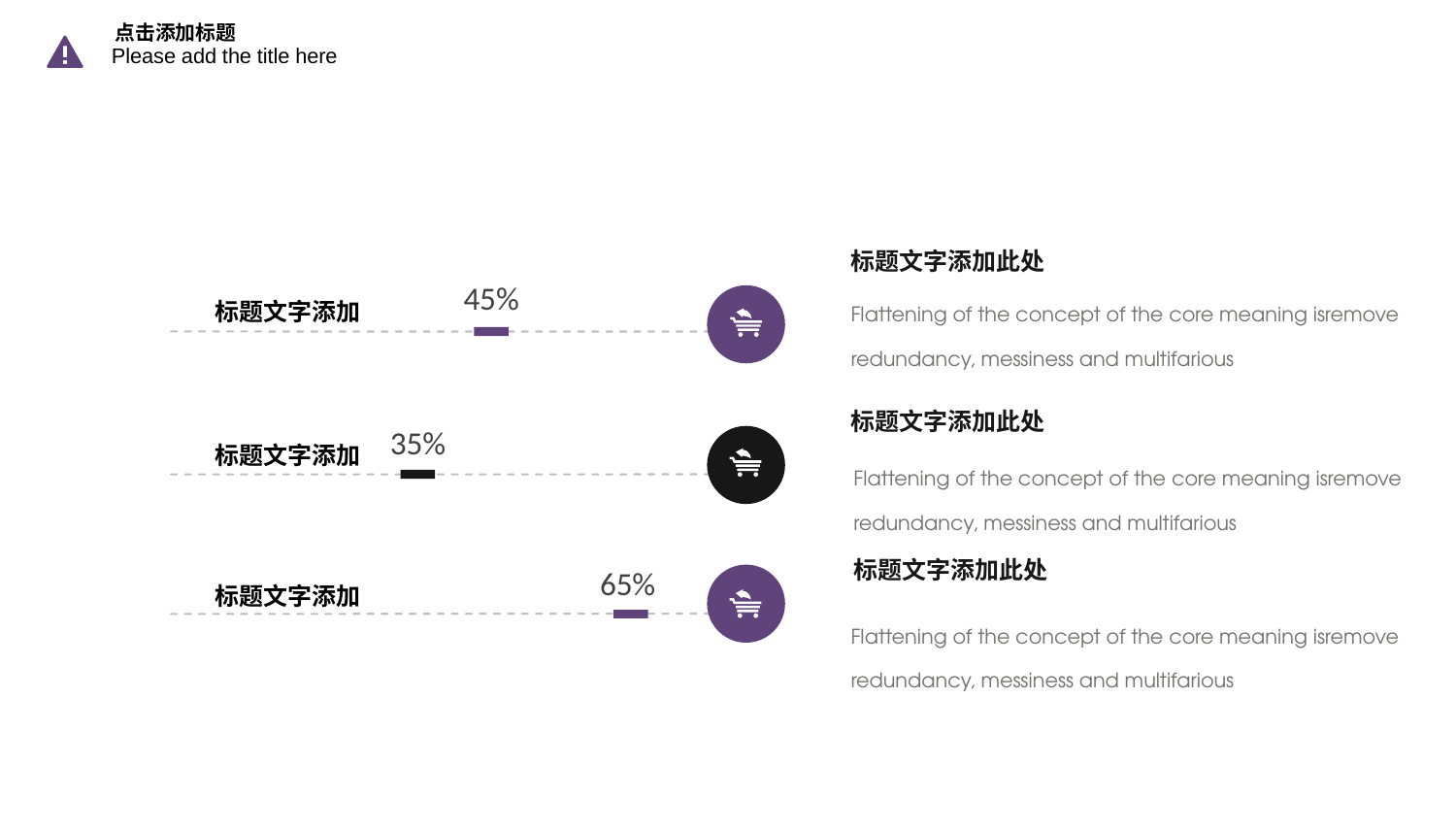

点击添加标题

Please add the title here
标题文字添加此处

Flattening of the concept of the core meaning isremove redundancy, messiness and multifarious
45%
标题文字添加

标题文字添加此处

35%

标题文字添加
Flattening of the concept of the core meaning isremove redundancy, messiness and multifarious

标题文字添加此处

65%

标题文字添加

Flattening of the concept of the core meaning isremove redundancy, messiness and multifarious